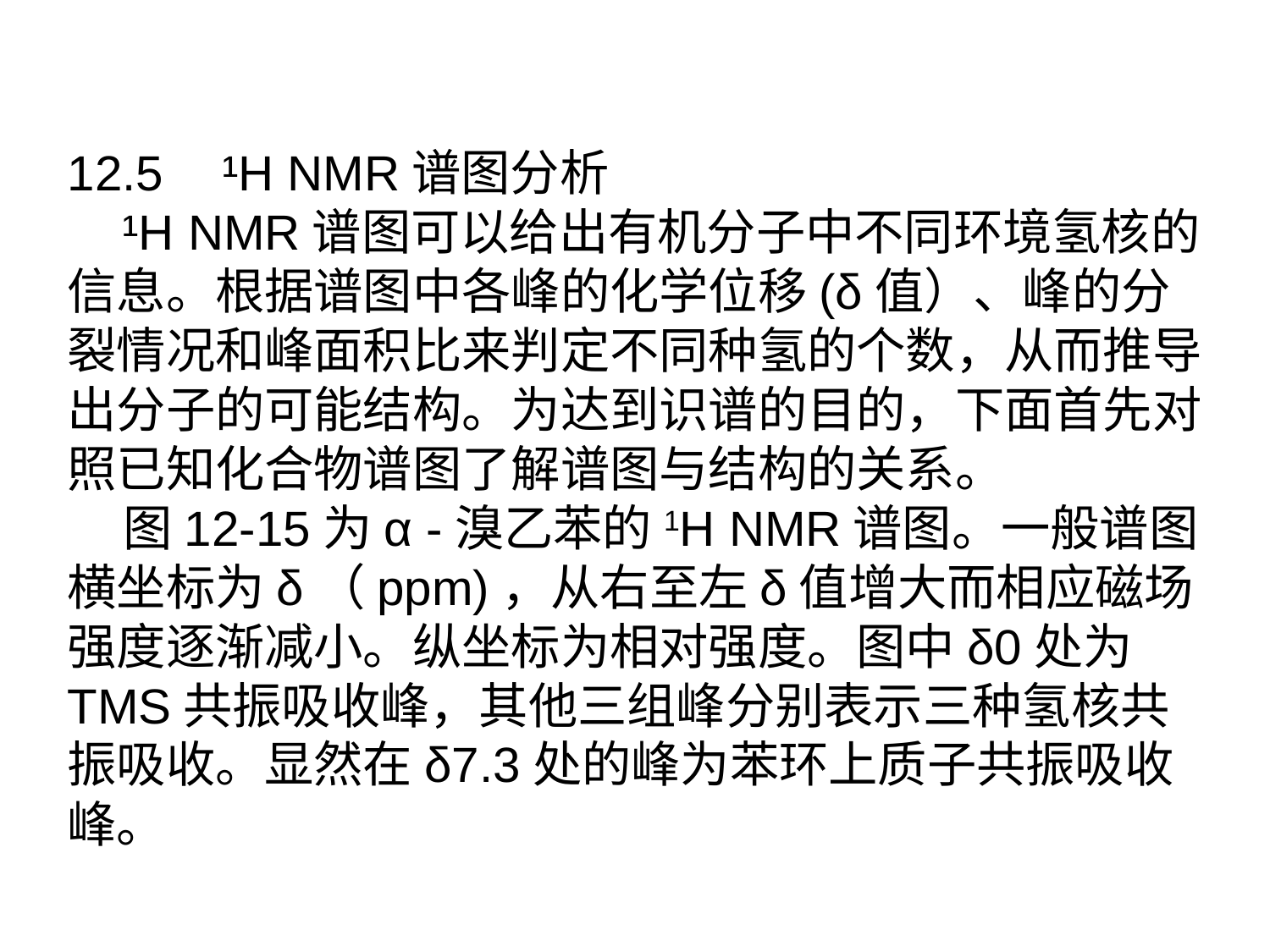

12.5	  ¹H NMR谱图分析
    ¹H NMR谱图可以给出有机分子中不同环境氢核的信息。根据谱图中各峰的化学位移(δ值）、峰的分裂情况和峰面积比来判定不同种氢的个数，从而推导出分子的可能结构。为达到识谱的目的，下面首先对照已知化合物谱图了解谱图与结构的关系。
    图12-15为α -溴乙苯的1H NMR谱图。一般谱图横坐标为δ（ppm)，从右至左δ值增大而相应磁场强度逐渐减小。纵坐标为相对强度。图中δ0处为TMS共振吸收峰，其他三组峰分别表示三种氢核共振吸收。显然在δ7.3处的峰为苯环上质子共振吸收峰。